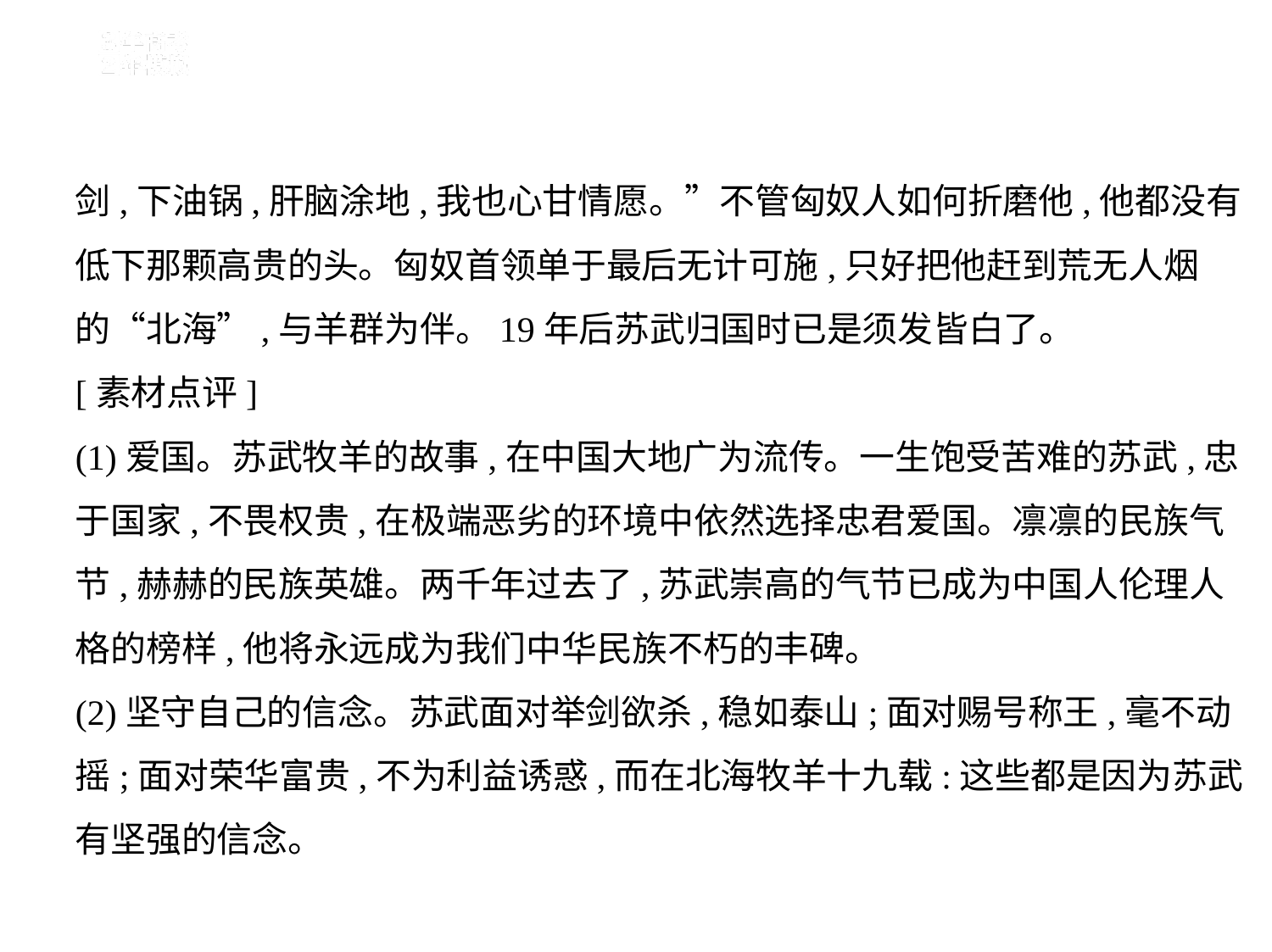

剑,下油锅,肝脑涂地,我也心甘情愿。”不管匈奴人如何折磨他,他都没有
低下那颗高贵的头。匈奴首领单于最后无计可施,只好把他赶到荒无人烟
的“北海”,与羊群为伴。19年后苏武归国时已是须发皆白了。
[素材点评]
(1)爱国。苏武牧羊的故事,在中国大地广为流传。一生饱受苦难的苏武,忠
于国家,不畏权贵,在极端恶劣的环境中依然选择忠君爱国。凛凛的民族气
节,赫赫的民族英雄。两千年过去了,苏武崇高的气节已成为中国人伦理人
格的榜样,他将永远成为我们中华民族不朽的丰碑。
(2)坚守自己的信念。苏武面对举剑欲杀,稳如泰山;面对赐号称王,毫不动
摇;面对荣华富贵,不为利益诱惑,而在北海牧羊十九载:这些都是因为苏武
有坚强的信念。